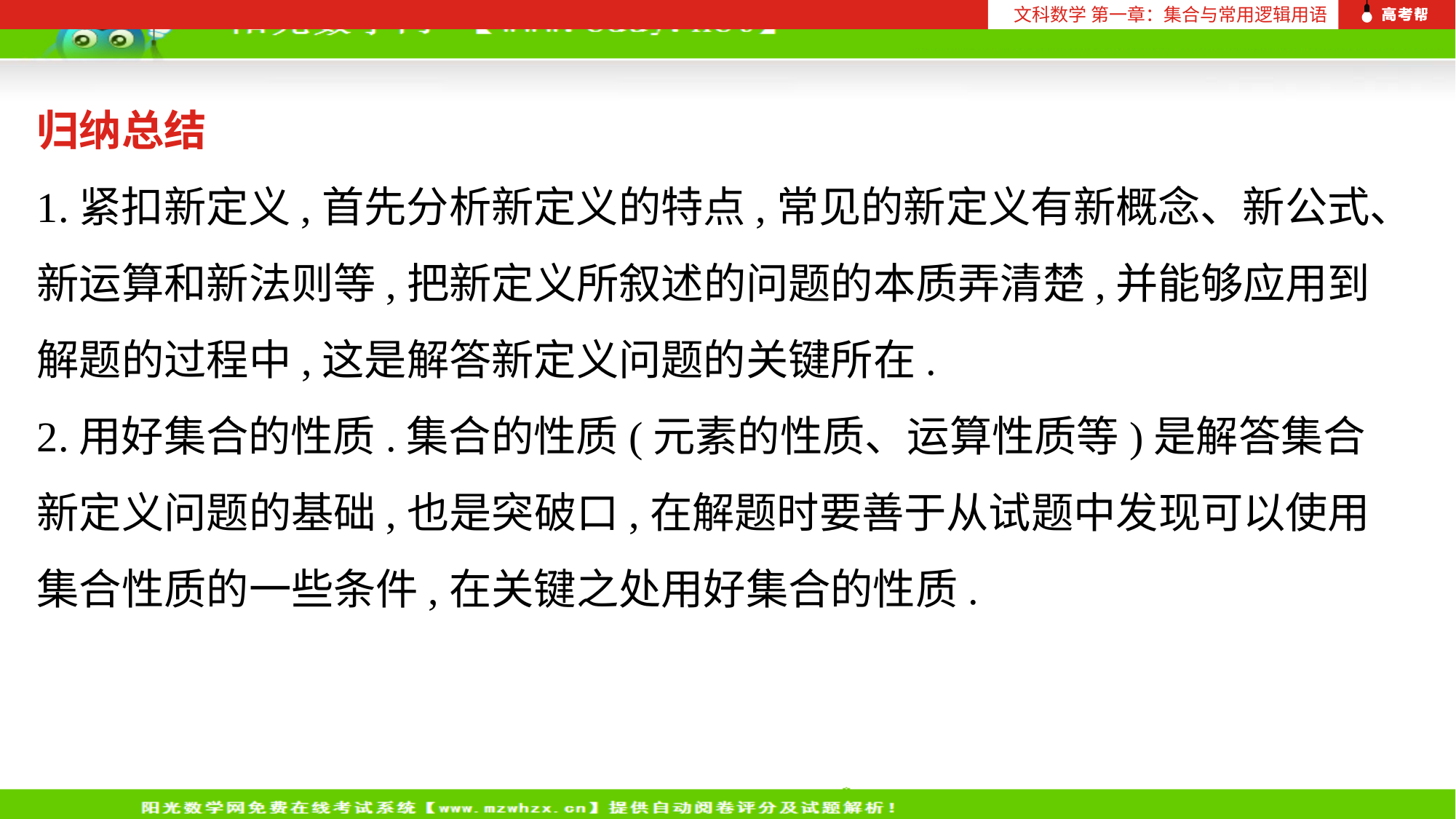

文科数学 第一章：集合与常用逻辑用语

归纳总结
1.紧扣新定义,首先分析新定义的特点,常见的新定义有新概念、新公式、新运算和新法则等,把新定义所叙述的问题的本质弄清楚,并能够应用到解题的过程中,这是解答新定义问题的关键所在.
2.用好集合的性质.集合的性质(元素的性质、运算性质等)是解答集合新定义问题的基础,也是突破口,在解题时要善于从试题中发现可以使用集合性质的一些条件,在关键之处用好集合的性质.